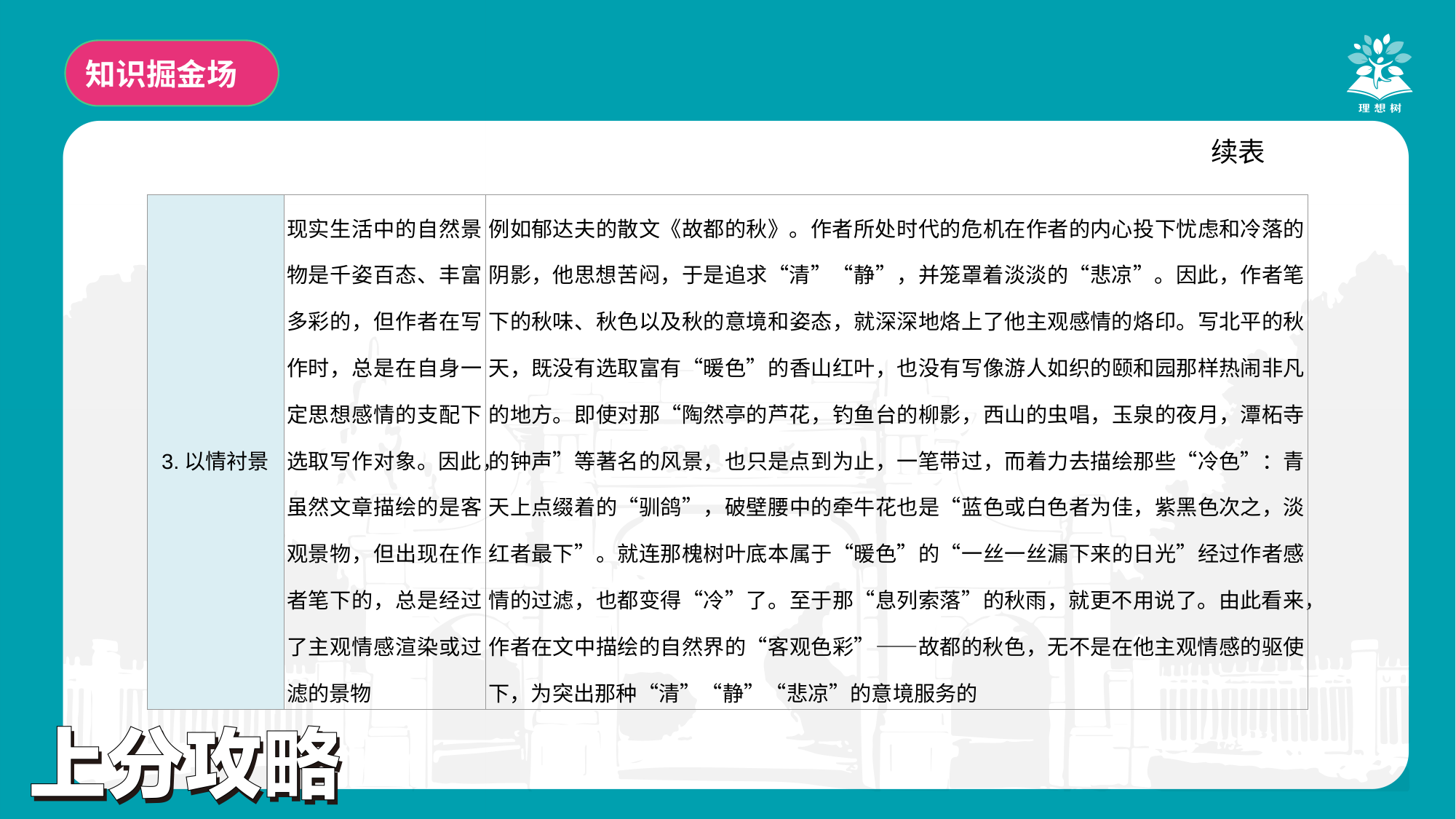

知识掘金场
续表
| 3.以情衬景 | 现实生活中的自然景物是千姿百态、丰富多彩的，但作者在写作时，总是在自身一定思想感情的支配下选取写作对象。因此，虽然文章描绘的是客观景物，但出现在作者笔下的，总是经过了主观情感渲染或过滤的景物 | 例如郁达夫的散文《故都的秋》。作者所处时代的危机在作者的内心投下忧虑和冷落的阴影，他思想苦闷，于是追求“清”“静”，并笼罩着淡淡的“悲凉”。因此，作者笔下的秋味、秋色以及秋的意境和姿态，就深深地烙上了他主观感情的烙印。写北平的秋天，既没有选取富有“暖色”的香山红叶，也没有写像游人如织的颐和园那样热闹非凡的地方。即使对那“陶然亭的芦花，钓鱼台的柳影，西山的虫唱，玉泉的夜月，潭柘寺的钟声”等著名的风景，也只是点到为止，一笔带过，而着力去描绘那些“冷色”：青天上点缀着的“驯鸽”，破壁腰中的牵牛花也是“蓝色或白色者为佳，紫黑色次之，淡红者最下”。就连那槐树叶底本属于“暖色”的“一丝一丝漏下来的日光”经过作者感情的过滤，也都变得“冷”了。至于那“息列索落”的秋雨，就更不用说了。由此看来，作者在文中描绘的自然界的“客观色彩”——故都的秋色，无不是在他主观情感的驱使下，为突出那种“清”“静”“悲凉”的意境服务的 |
| --- | --- | --- |